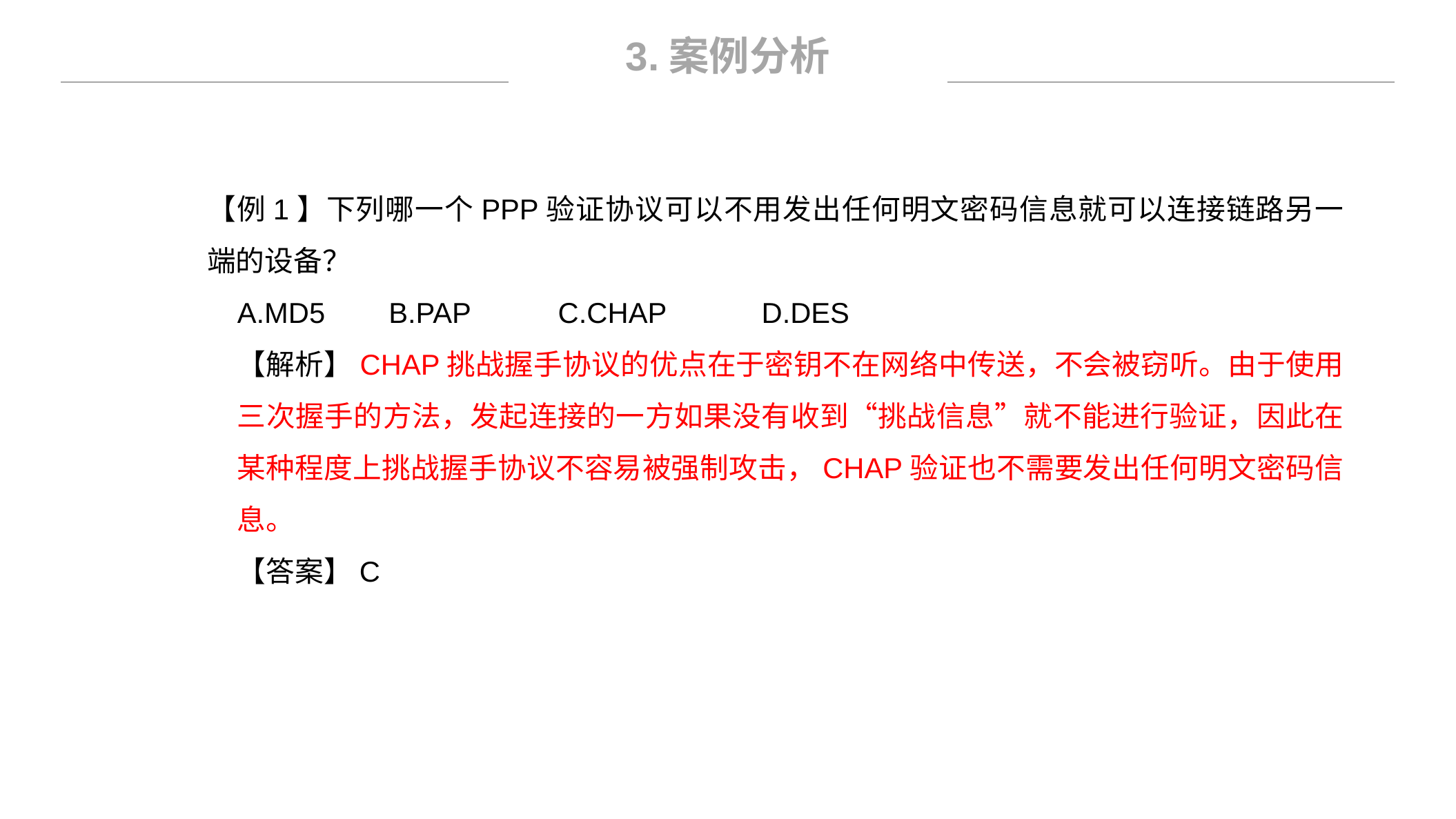

3.案例分析
【例1】下列哪一个PPP验证协议可以不用发出任何明文密码信息就可以连接链路另一端的设备？
A.MD5        B.PAP           C.CHAP            D.DES
【解析】CHAP挑战握手协议的优点在于密钥不在网络中传送，不会被窃听。由于使用三次握手的方法，发起连接的一方如果没有收到“挑战信息”就不能进行验证，因此在某种程度上挑战握手协议不容易被强制攻击，CHAP验证也不需要发出任何明文密码信息。
【答案】C